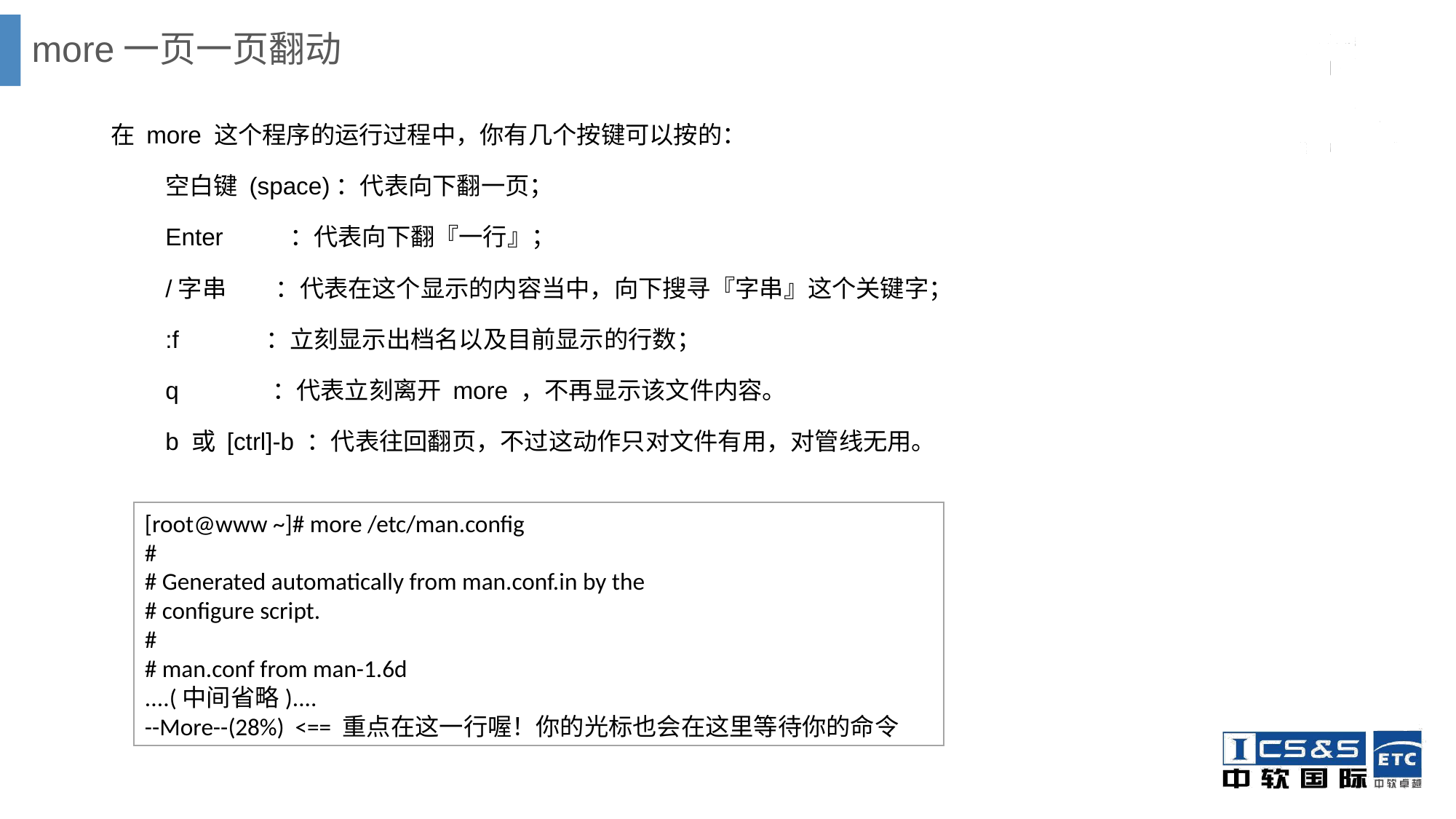

# more一页一页翻动
在 more 这个程序的运行过程中，你有几个按键可以按的：
空白键 (space)：代表向下翻一页；
Enter         ：代表向下翻『一行』；
/字串         ：代表在这个显示的内容当中，向下搜寻『字串』这个关键字；
:f            ：立刻显示出档名以及目前显示的行数；
q             ：代表立刻离开 more ，不再显示该文件内容。
b 或 [ctrl]-b ：代表往回翻页，不过这动作只对文件有用，对管线无用。
[root@www ~]# more /etc/man.config
#
# Generated automatically from man.conf.in by the
# configure script.
#
# man.conf from man-1.6d
....(中间省略)....
--More--(28%)  <== 重点在这一行喔！你的光标也会在这里等待你的命令